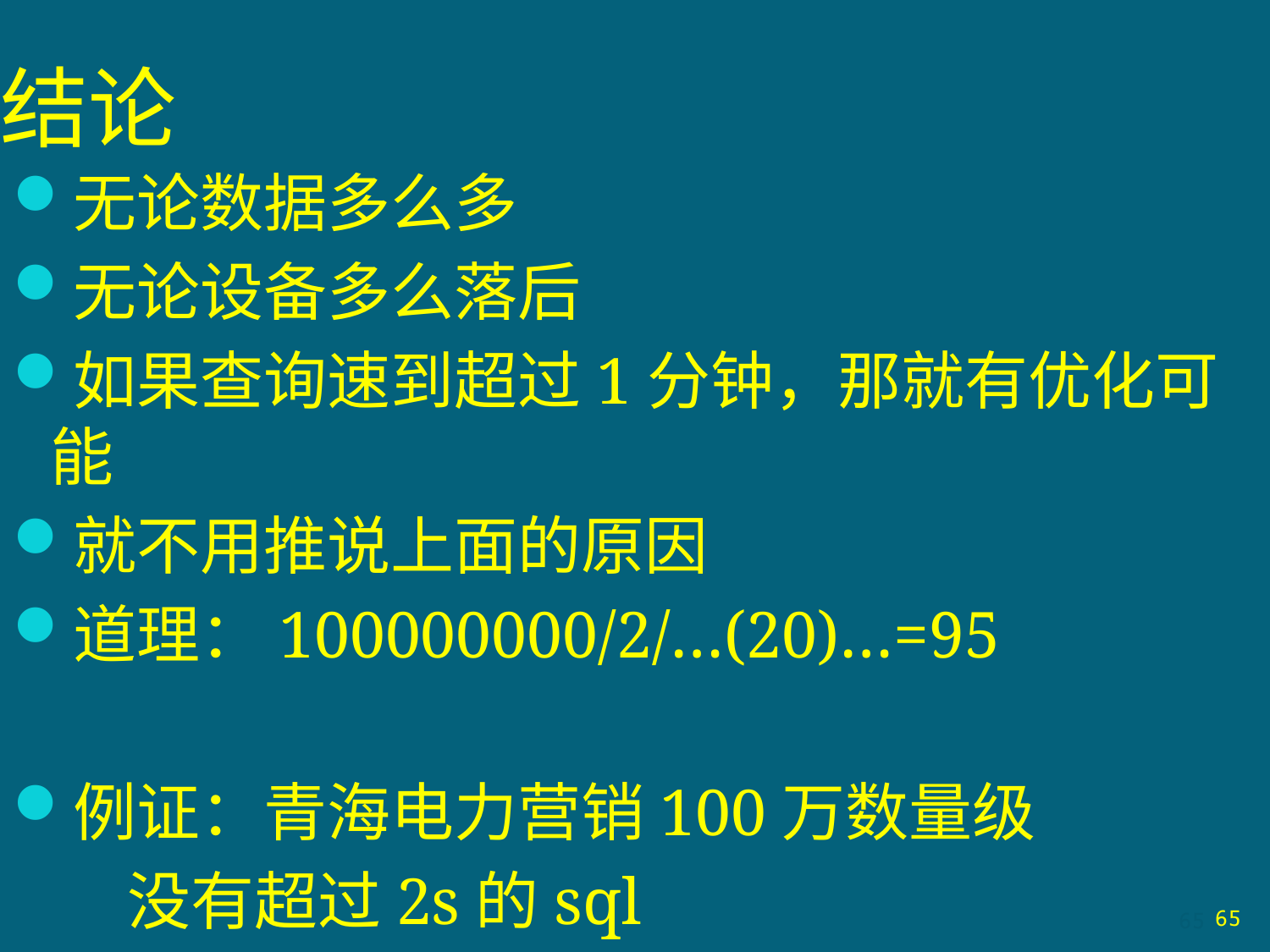

# 结论
无论数据多么多
无论设备多么落后
如果查询速到超过1分钟，那就有优化可能
就不用推说上面的原因
道理：100000000/2/…(20)…=95

例证：青海电力营销100万数量级
       没有超过2s的sql

65
65